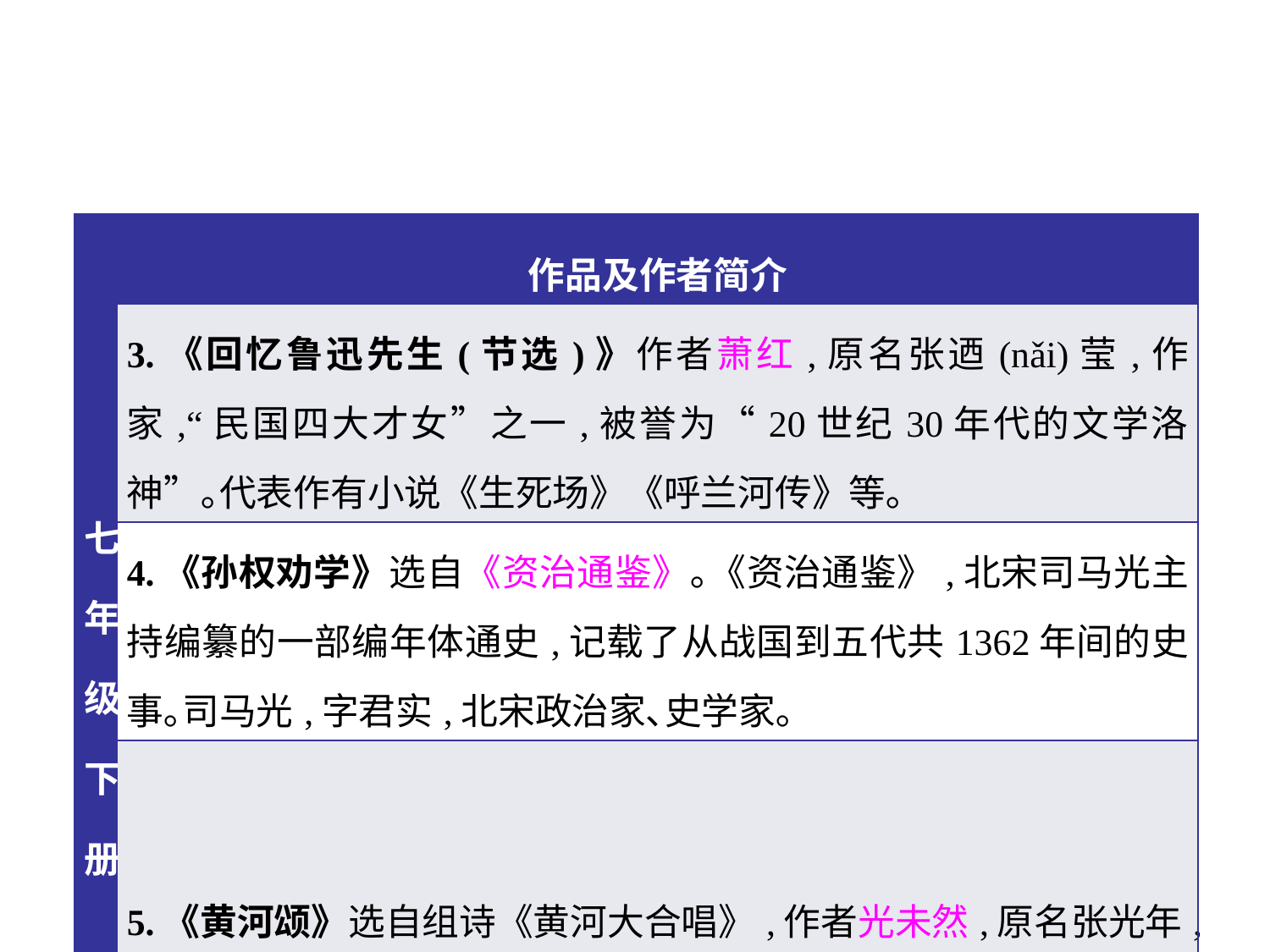

| 七年级下册 | 作品及作者简介 |
| --- | --- |
|  | 3.《回忆鲁迅先生(节选)》作者萧红,原名张迺(nǎi)莹,作家,“民国四大才女”之一,被誉为“20世纪30年代的文学洛神”｡代表作有小说《生死场》《呼兰河传》等｡ |
|  | 4.《孙权劝学》选自《资治通鉴》｡《资治通鉴》,北宋司马光主持编纂的一部编年体通史,记载了从战国到五代共1362年间的史事｡司马光,字君实,北宋政治家､史学家｡ |
|  | 5.《黄河颂》选自组诗《黄河大合唱》,作者光未然,原名张光年,诗人､文学评论家｡ |